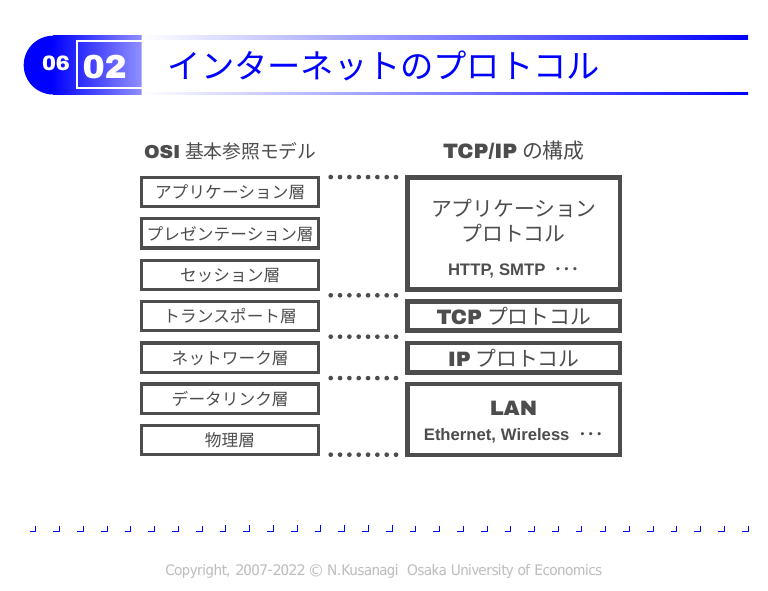

# 02   インターネットのプロトコル
OSI基本参照モデル
TCP/IPの構成

アプリケーション層
アプリケーション
プロトコル

プレゼンテーション層
HTTP, SMTP ･･･
セッション層

トランスポート層
TCPプロトコル

ネットワーク層
IPプロトコル

データリンク層
LAN

Ethernet, Wireless ･･･
物理層